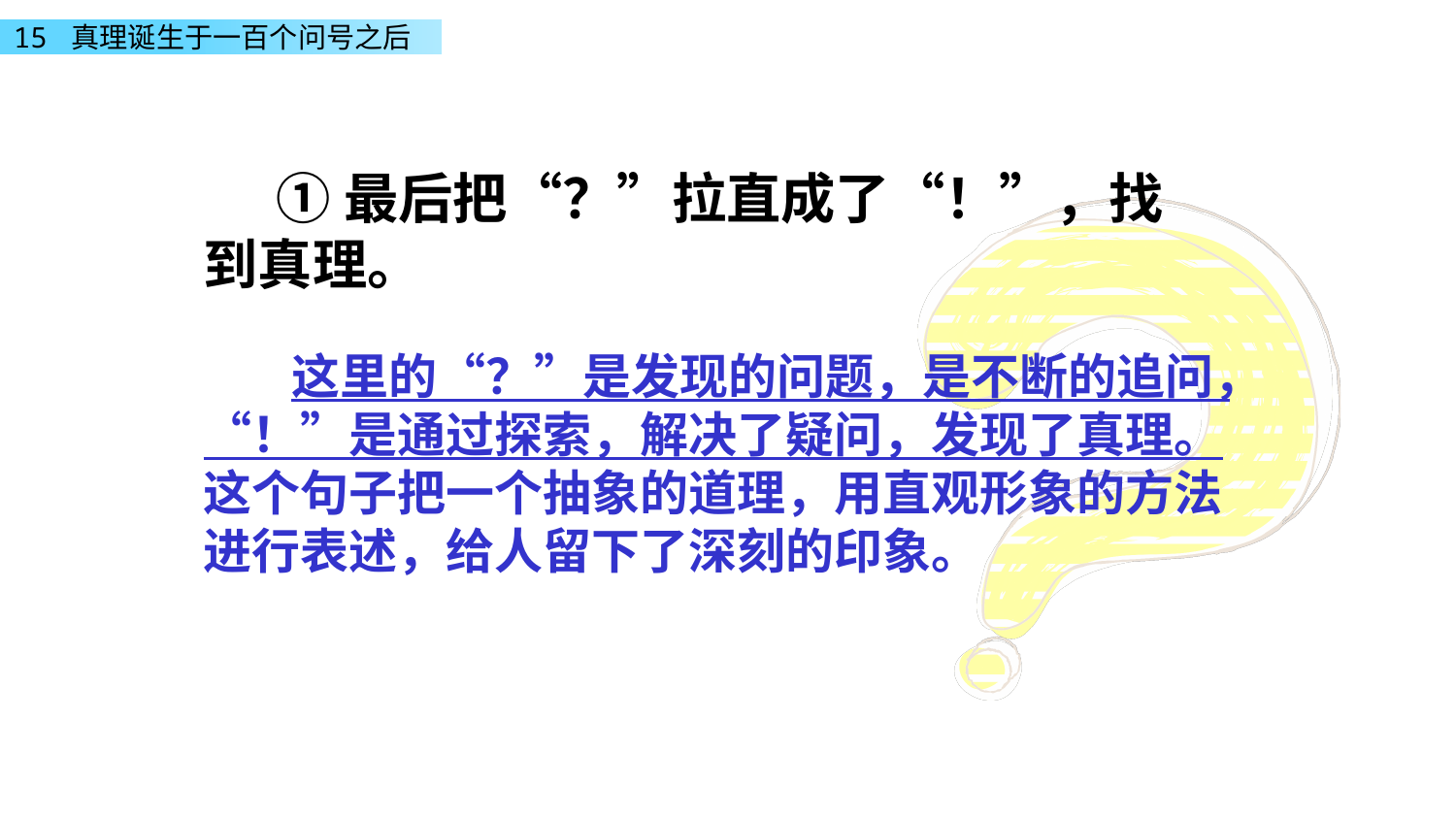

①最后把“？”拉直成了“！”，找到真理。
       这里的“？”是发现的问题，是不断的追问，“！”是通过探索，解决了疑问，发现了真理。这个句子把一个抽象的道理，用直观形象的方法进行表述，给人留下了深刻的印象。